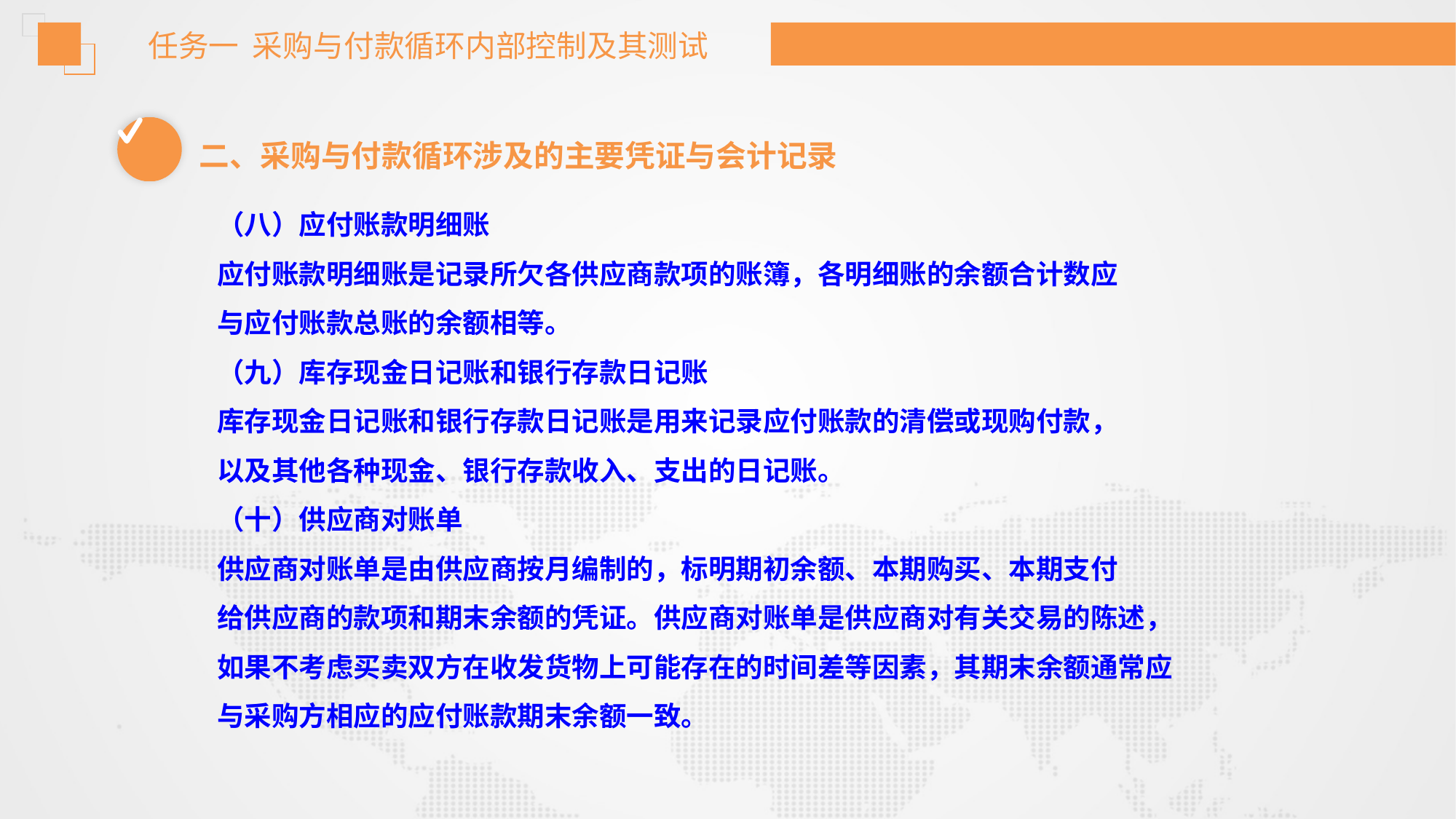

任务一  采购与付款循环内部控制及其测试

二、采购与付款循环涉及的主要凭证与会计记录
（八）应付账款明细账
应付账款明细账是记录所欠各供应商款项的账簿，各明细账的余额合计数应
与应付账款总账的余额相等。
（九）库存现金日记账和银行存款日记账
库存现金日记账和银行存款日记账是用来记录应付账款的清偿或现购付款，
以及其他各种现金、银行存款收入、支出的日记账。
（十）供应商对账单
供应商对账单是由供应商按月编制的，标明期初余额、本期购买、本期支付
给供应商的款项和期末余额的凭证。供应商对账单是供应商对有关交易的陈述，
如果不考虑买卖双方在收发货物上可能存在的时间差等因素，其期末余额通常应
与采购方相应的应付账款期末余额一致。